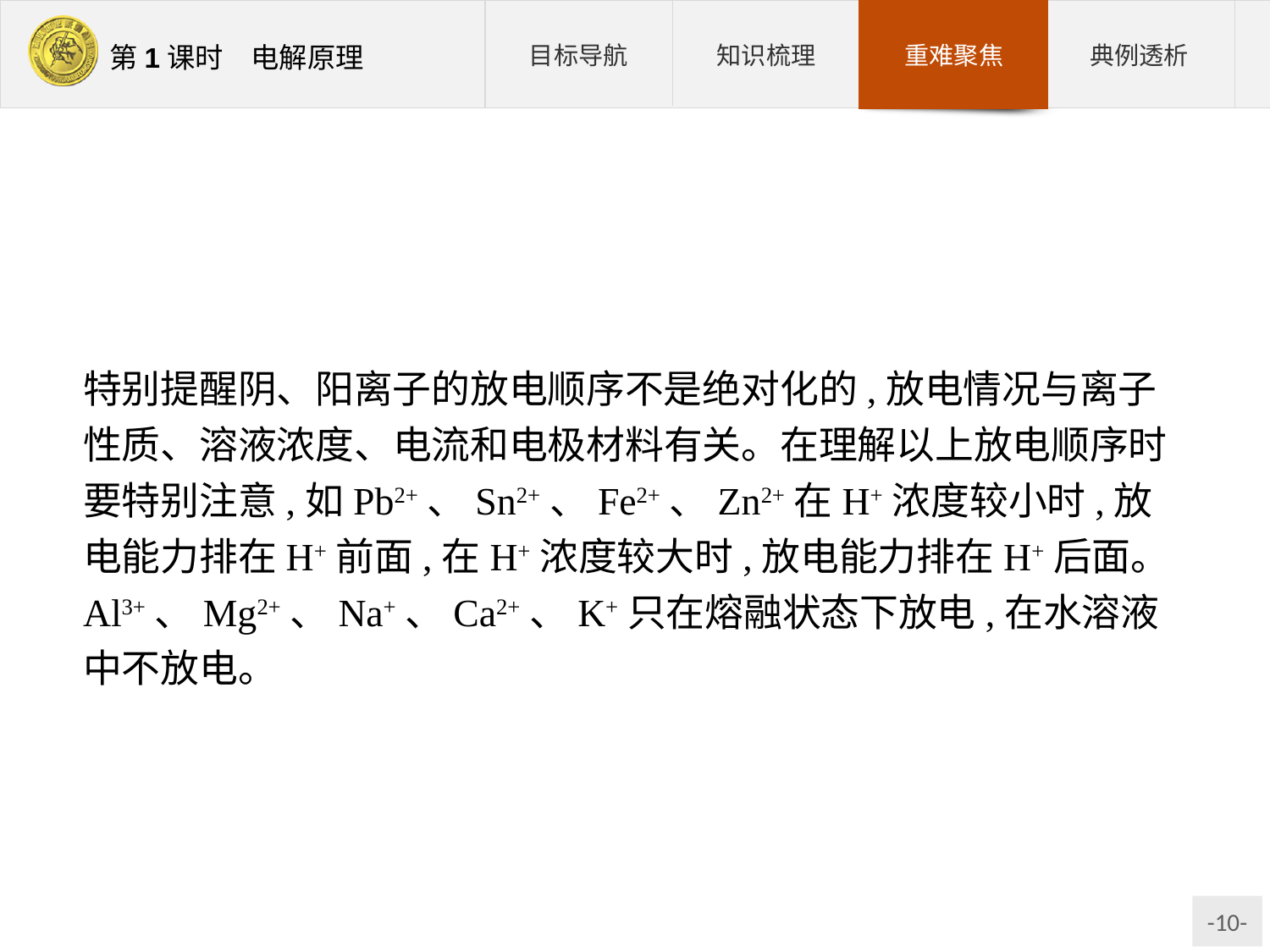

特别提醒阴、阳离子的放电顺序不是绝对化的,放电情况与离子性质、溶液浓度、电流和电极材料有关。在理解以上放电顺序时要特别注意,如Pb2+、Sn2+、Fe2+、Zn2+在H+浓度较小时,放电能力排在H+前面,在H+浓度较大时,放电能力排在H+后面。Al3+、Mg2+、Na+、Ca2+、K+只在熔融状态下放电,在水溶液中不放电。